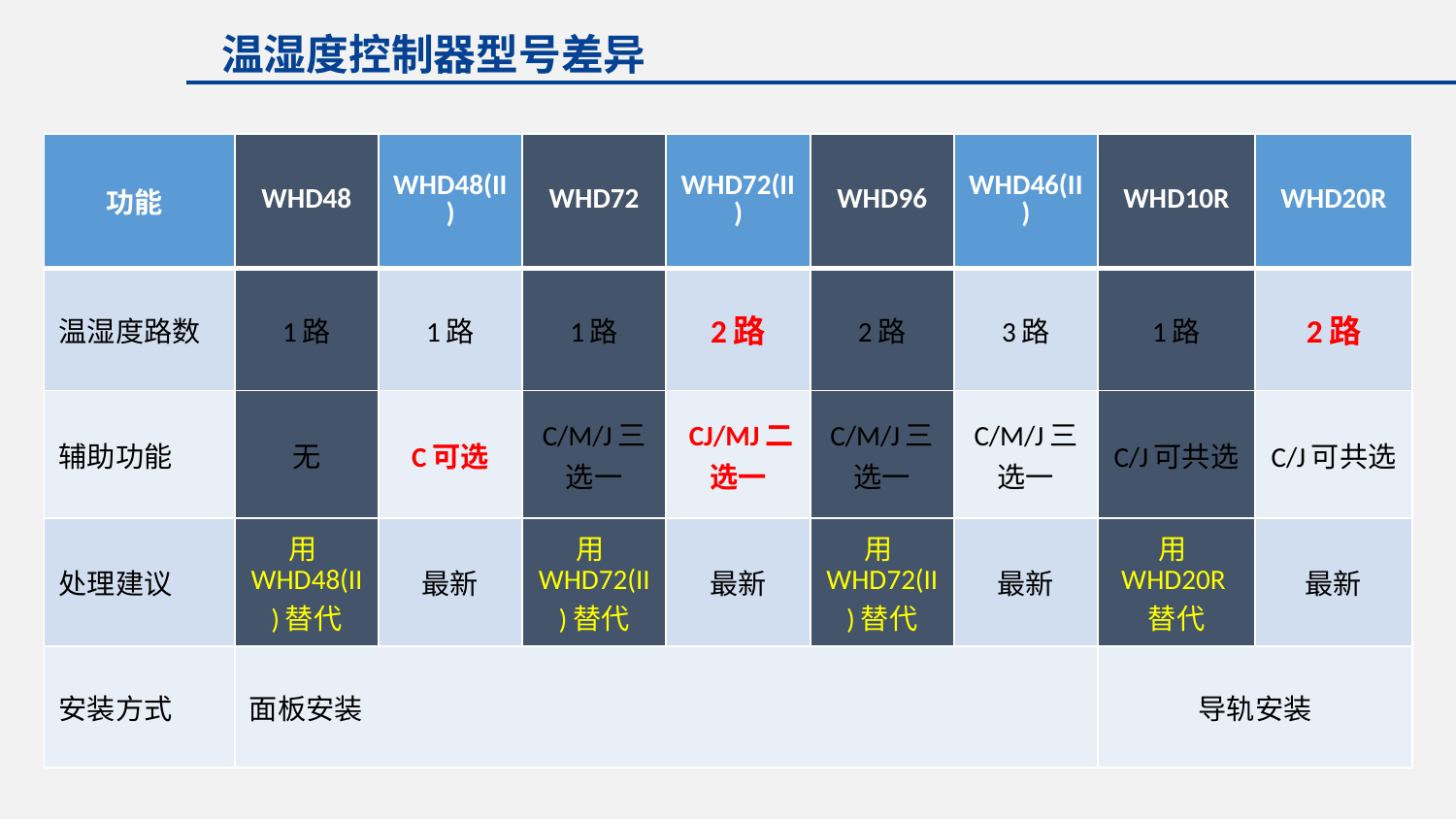

温湿度控制器型号差异
| 功能 | WHD48 | WHD48(II) | WHD72 | WHD72(II) | WHD96 | WHD46(II) | WHD10R | WHD20R |
| --- | --- | --- | --- | --- | --- | --- | --- | --- |
| 温湿度路数 | 1路 | 1路 | 1路 | 2路 | 2路 | 3路 | 1路 | 2路 |
| 辅助功能 | 无 | C可选 | C/M/J三选一 | CJ/MJ二选一 | C/M/J三选一 | C/M/J三选一 | C/J可共选 | C/J可共选 |
| 处理建议 | 用WHD48(II)替代 | 最新 | 用WHD72(II)替代 | 最新 | 用WHD72(II)替代 | 最新 | 用WHD20R替代 | 最新 |
| 安装方式 | 面板安装 |  |  |  |  |  | 导轨安装 |  |